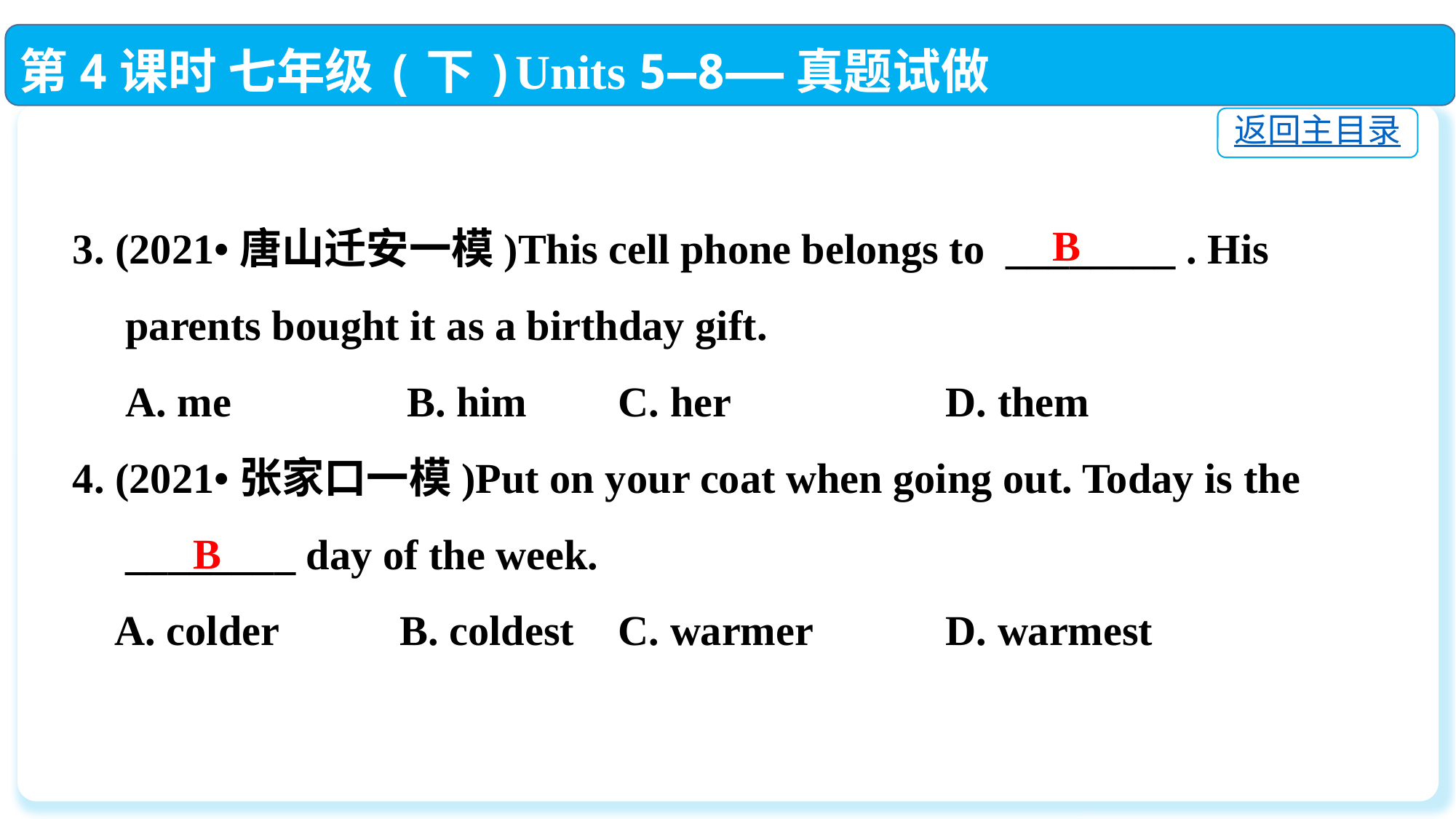

第4课时 七年级(下)Units 5—8——真题试做

返回主目录
3. (2021•唐山迁安一模)This cell phone belongs to  ________ . His
     parents bought it as a birthday gift.
     A. me	           B. him	C. her		D. them
4. (2021•张家口一模)Put on your coat when going out. Today is the
     ________ day of the week.
    A. colder	 	B. coldest	C. warmer		D. warmest

B
B